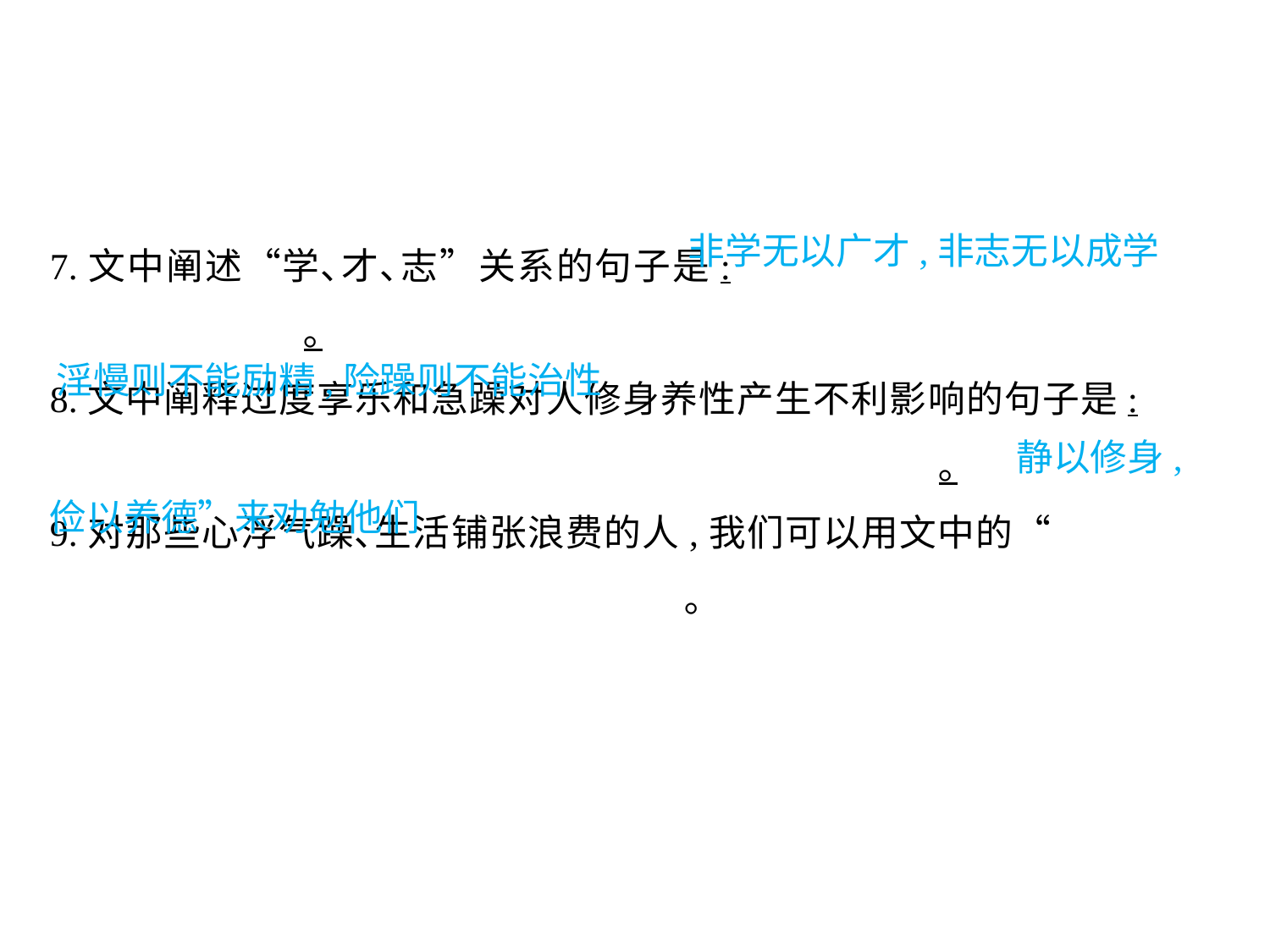

7.文中阐述“学､才､志”关系的句子是:						｡
8.文中阐释过度享乐和急躁对人修身养性产生不利影响的句子是:								｡
9.对那些心浮气躁､生活铺张浪费的人,我们可以用文中的“							｡
非学无以广才,非志无以成学
淫慢则不能励精,险躁则不能治性
静以修身,
俭以养德”来劝勉他们